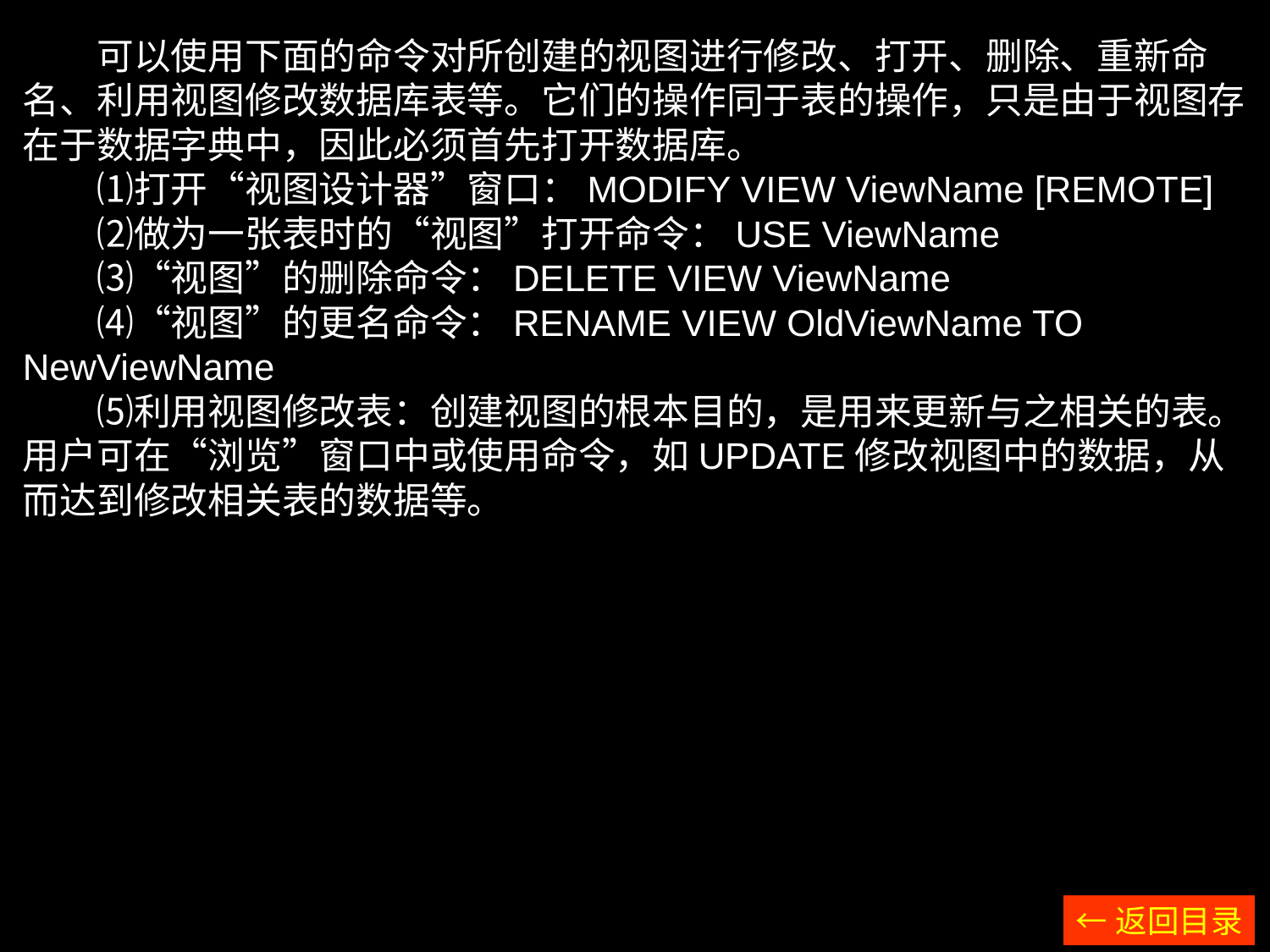

可以使用下面的命令对所创建的视图进行修改、打开、删除、重新命名、利用视图修改数据库表等。它们的操作同于表的操作，只是由于视图存在于数据字典中，因此必须首先打开数据库。
　　⑴打开“视图设计器”窗口：MODIFY VIEW ViewName [REMOTE]
　　⑵做为一张表时的“视图”打开命令：USE ViewName
　　⑶“视图”的删除命令：DELETE VIEW ViewName
　　⑷“视图”的更名命令：RENAME VIEW OldViewName TO NewViewName
　　⑸利用视图修改表：创建视图的根本目的，是用来更新与之相关的表。用户可在“浏览”窗口中或使用命令，如UPDATE修改视图中的数据，从而达到修改相关表的数据等。
←返回目录